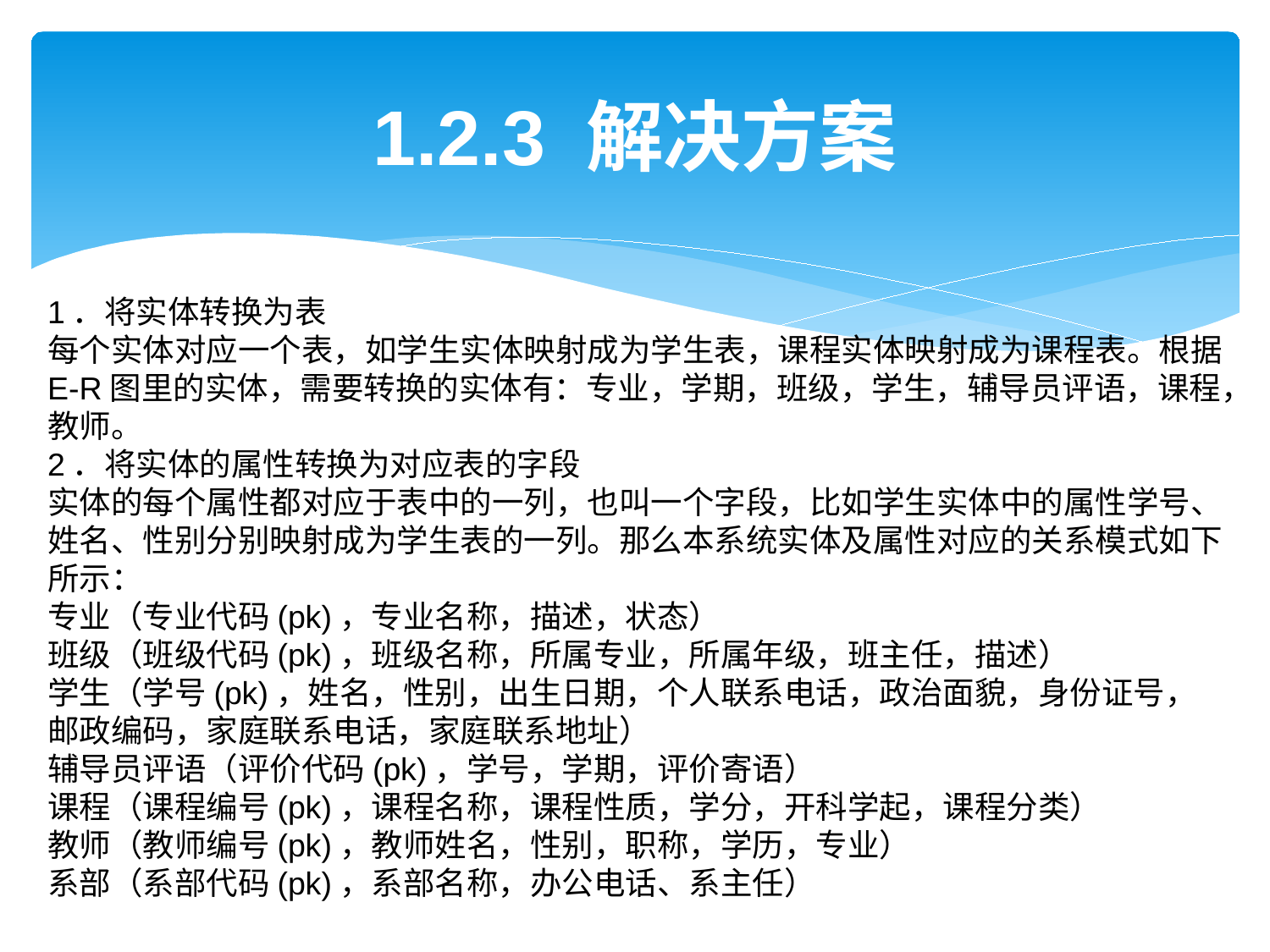

# 1.2.3 解决方案
1．将实体转换为表
每个实体对应一个表，如学生实体映射成为学生表，课程实体映射成为课程表。根据E-R图里的实体，需要转换的实体有：专业，学期，班级，学生，辅导员评语，课程，教师。
2．将实体的属性转换为对应表的字段
实体的每个属性都对应于表中的一列，也叫一个字段，比如学生实体中的属性学号、姓名、性别分别映射成为学生表的一列。那么本系统实体及属性对应的关系模式如下所示：
专业（专业代码(pk)，专业名称，描述，状态）
班级（班级代码(pk)，班级名称，所属专业，所属年级，班主任，描述）
学生（学号(pk)，姓名，性别，出生日期，个人联系电话，政治面貌，身份证号，邮政编码，家庭联系电话，家庭联系地址）
辅导员评语（评价代码(pk)，学号，学期，评价寄语）
课程（课程编号(pk)，课程名称，课程性质，学分，开科学起，课程分类）
教师（教师编号(pk)，教师姓名，性别，职称，学历，专业）
系部（系部代码(pk)，系部名称，办公电话、系主任）